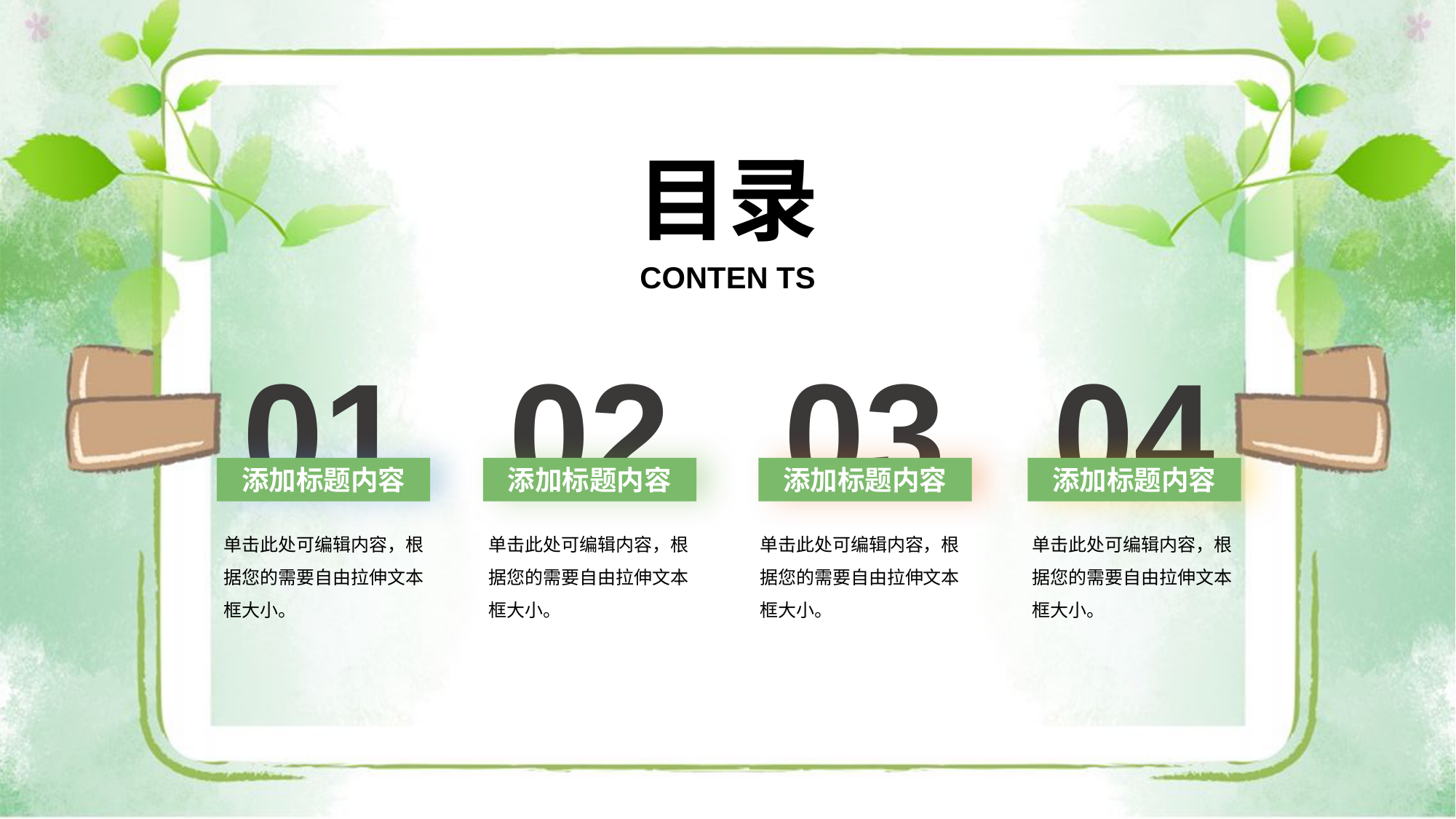

目录
CONTEN TS
01
添加标题内容
02
添加标题内容
03
添加标题内容
04
添加标题内容
单击此处可编辑内容，根据您的需要自由拉伸文本框大小。
单击此处可编辑内容，根据您的需要自由拉伸文本框大小。
单击此处可编辑内容，根据您的需要自由拉伸文本框大小。
单击此处可编辑内容，根据您的需要自由拉伸文本框大小。